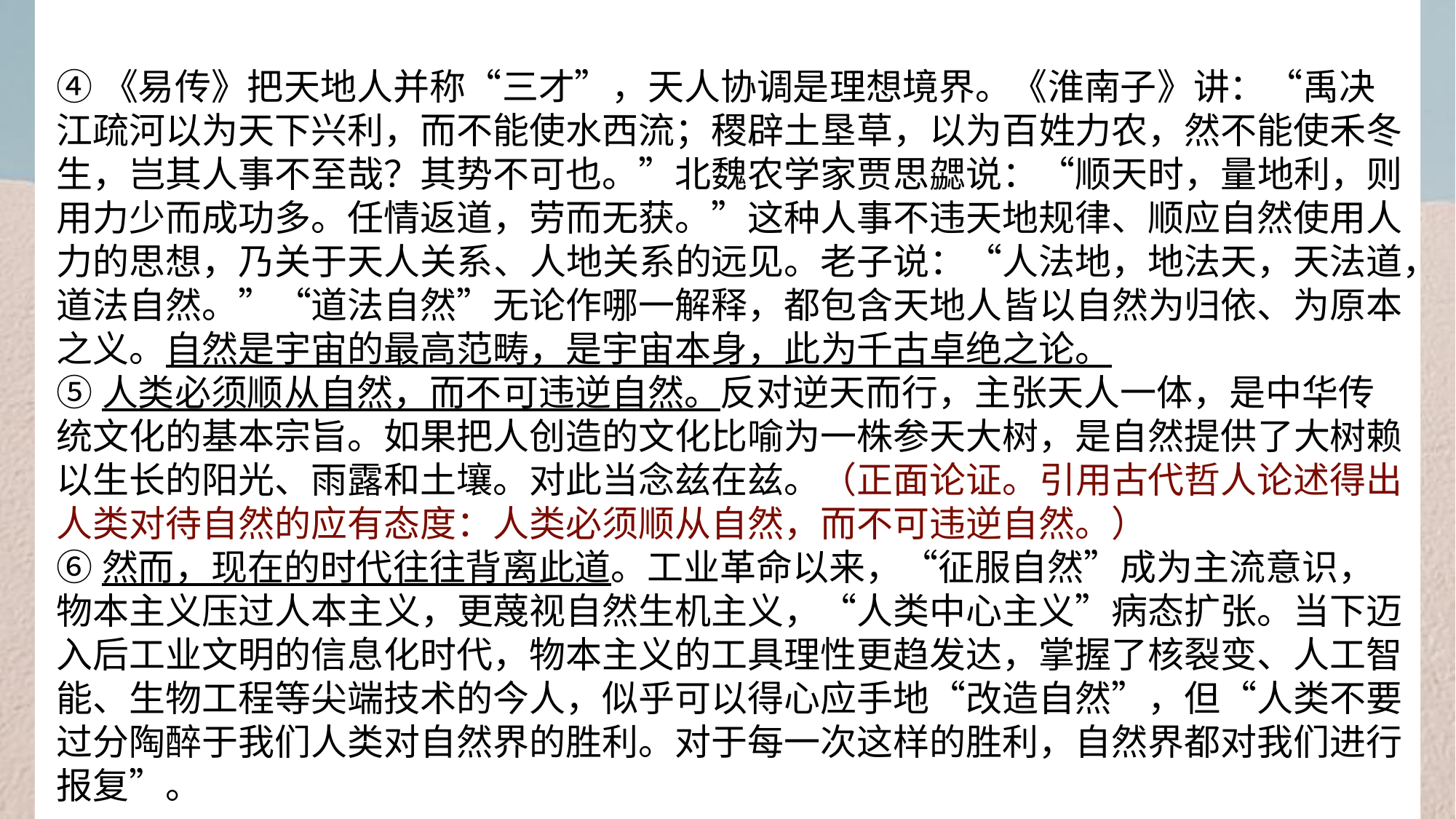

④《易传》把天地人并称“三才”，天人协调是理想境界。《淮南子》讲：“禹决江疏河以为天下兴利，而不能使水西流；稷辟土垦草，以为百姓力农，然不能使禾冬生，岂其人事不至哉？其势不可也。”北魏农学家贾思勰说：“顺天时，量地利，则用力少而成功多。任情返道，劳而无获。”这种人事不违天地规律、顺应自然使用人力的思想，乃关于天人关系、人地关系的远见。老子说：“人法地，地法天，天法道，道法自然。”“道法自然”无论作哪一解释，都包含天地人皆以自然为归依、为原本之义。自然是宇宙的最高范畴，是宇宙本身，此为千古卓绝之论。
⑤人类必须顺从自然，而不可违逆自然。反对逆天而行，主张天人一体，是中华传统文化的基本宗旨。如果把人创造的文化比喻为一株参天大树，是自然提供了大树赖以生长的阳光、雨露和土壤。对此当念兹在兹。（正面论证。引用古代哲人论述得出人类对待自然的应有态度：人类必须顺从自然，而不可违逆自然。）
⑥然而，现在的时代往往背离此道。工业革命以来，“征服自然”成为主流意识，物本主义压过人本主义，更蔑视自然生机主义，“人类中心主义”病态扩张。当下迈入后工业文明的信息化时代，物本主义的工具理性更趋发达，掌握了核裂变、人工智能、生物工程等尖端技术的今人，似乎可以得心应手地“改造自然”，但“人类不要过分陶醉于我们人类对自然界的胜利。对于每一次这样的胜利，自然界都对我们进行报复”。